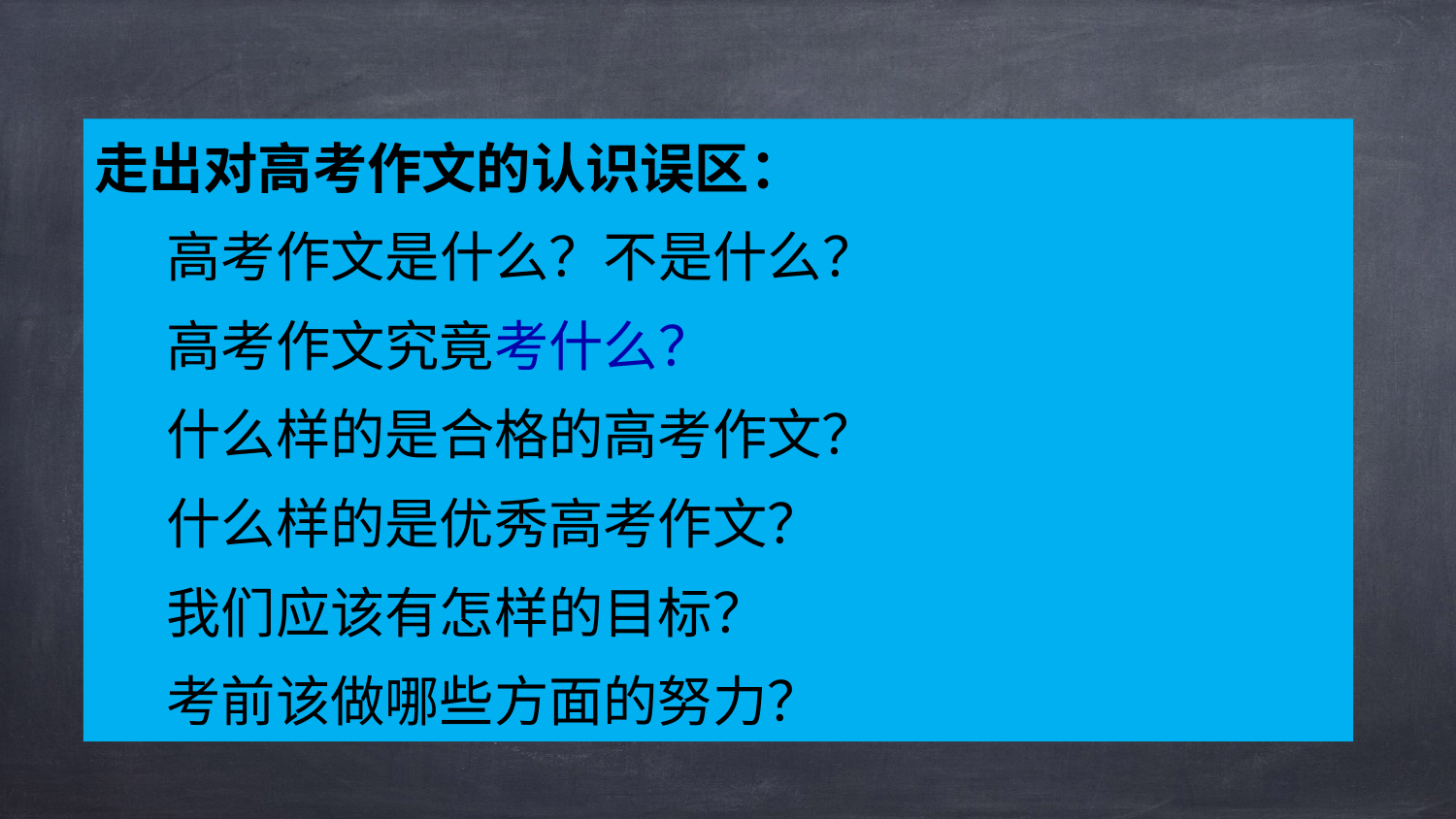

走出对高考作文的认识误区：
     高考作文是什么？不是什么？
     高考作文究竟考什么？
     什么样的是合格的高考作文？
     什么样的是优秀高考作文？
     我们应该有怎样的目标？
     考前该做哪些方面的努力？